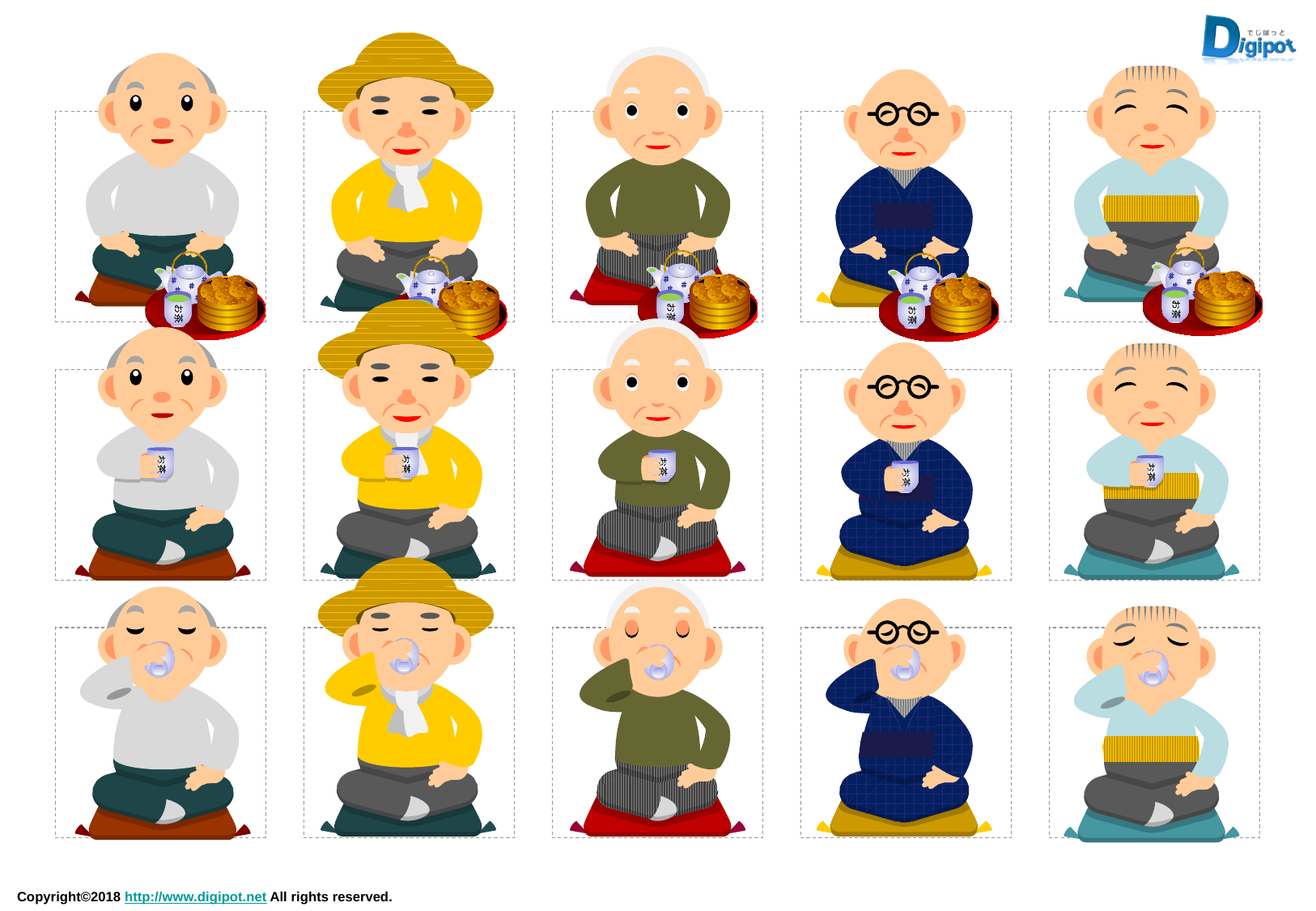

お茶

お茶

お茶

お茶

お茶

お茶

お茶

お茶

お茶

お茶

お茶

お茶

お茶

お茶

お茶